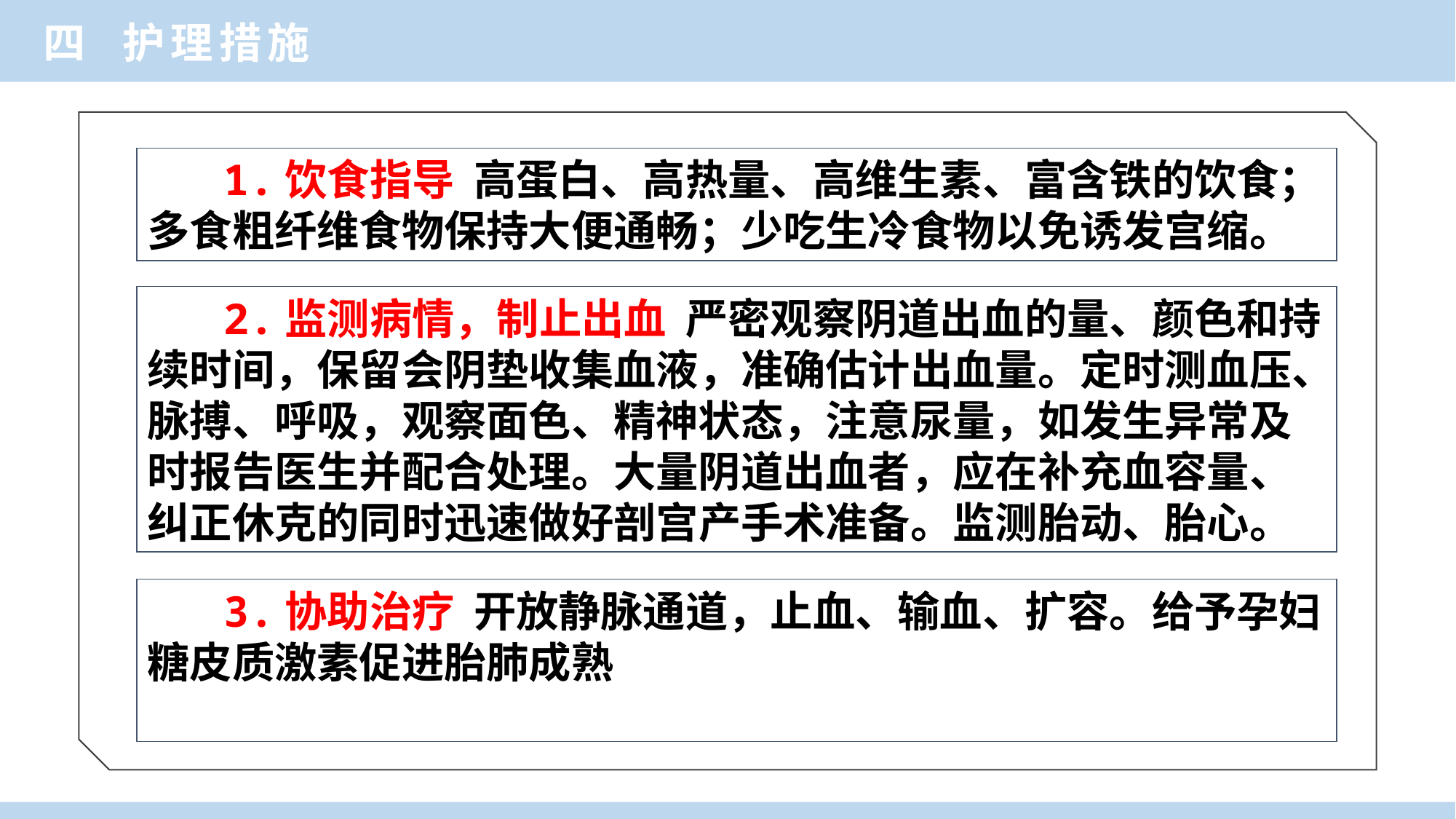

四  护理措施

   1.饮食指导  高蛋白、高热量、高维生素、富含铁的饮食；多食粗纤维食物保持大便通畅；少吃生冷食物以免诱发宫缩。
   2.监测病情，制止出血  严密观察阴道出血的量、颜色和持续时间，保留会阴垫收集血液，准确估计出血量。定时测血压、脉搏、呼吸，观察面色、精神状态，注意尿量，如发生异常及时报告医生并配合处理。大量阴道出血者，应在补充血容量、纠正休克的同时迅速做好剖宫产手术准备。监测胎动、胎心。
   3.协助治疗  开放静脉通道，止血、输血、扩容。给予孕妇糖皮质激素促进胎肺成熟